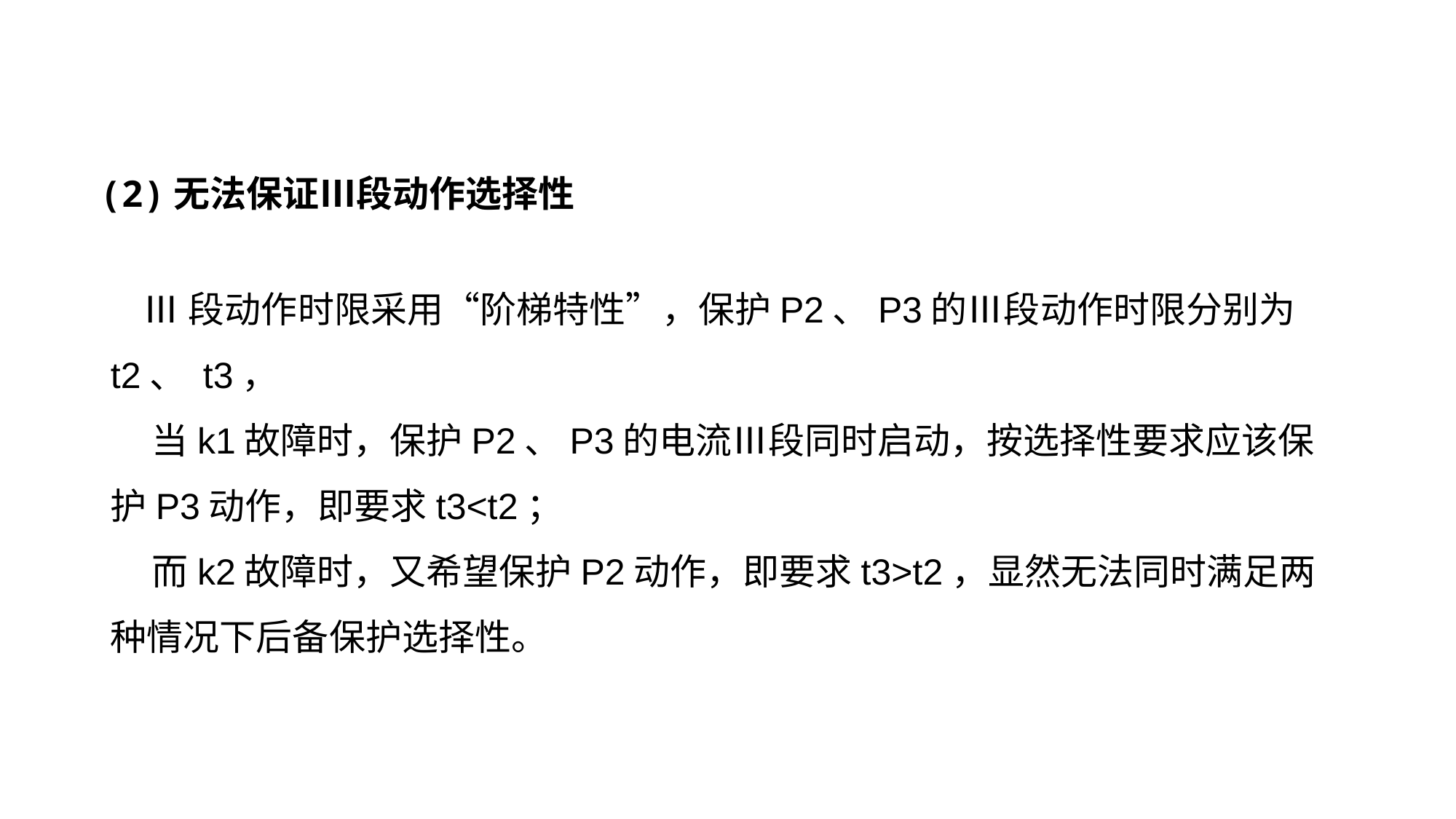

(2)无法保证Ⅲ段动作选择性
    Ⅲ段动作时限采用“阶梯特性”，保护P2、P3的Ⅲ段动作时限分别为t2、 t3，
    当k1故障时，保护P2、P3的电流Ⅲ段同时启动，按选择性要求应该保护P3动作，即要求t3<t2；
    而k2故障时，又希望保护P2动作，即要求t3>t2，显然无法同时满足两种情况下后备保护选择性。